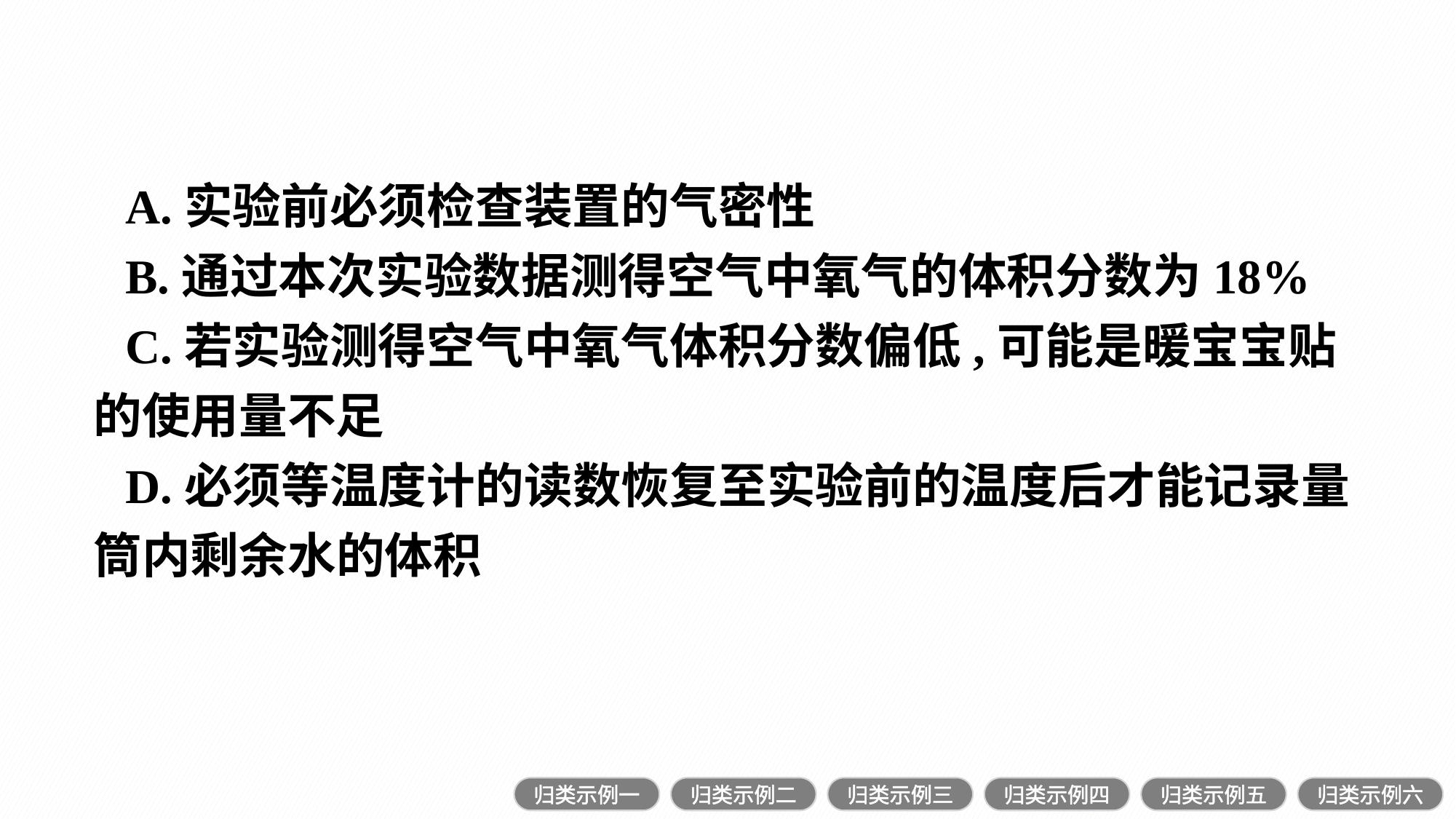

A.实验前必须检查装置的气密性
B.通过本次实验数据测得空气中氧气的体积分数为18%
C.若实验测得空气中氧气体积分数偏低,可能是暖宝宝贴的使用量不足
D.必须等温度计的读数恢复至实验前的温度后才能记录量筒内剩余水的体积